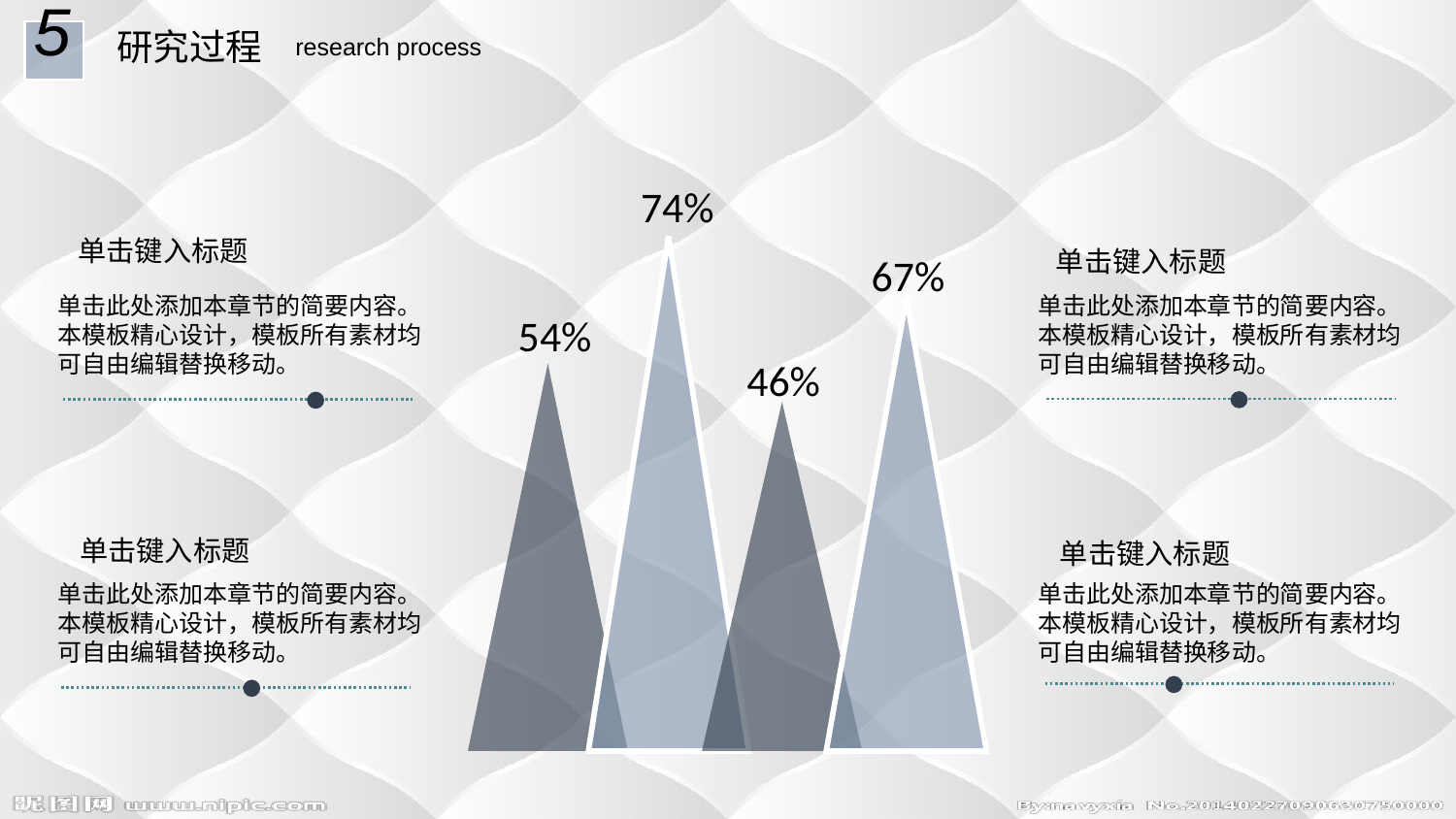

5
研究过程

research process
74%
67%
单击键入标题

单击键入标题
54%
单击此处添加本章节的简要内容。本模板精心设计，模板所有素材均可自由编辑替换移动。
单击此处添加本章节的简要内容。本模板精心设计，模板所有素材均可自由编辑替换移动。

46%

单击键入标题
单击键入标题
单击此处添加本章节的简要内容。本模板精心设计，模板所有素材均可自由编辑替换移动。
单击此处添加本章节的简要内容。本模板精心设计，模板所有素材均可自由编辑替换移动。